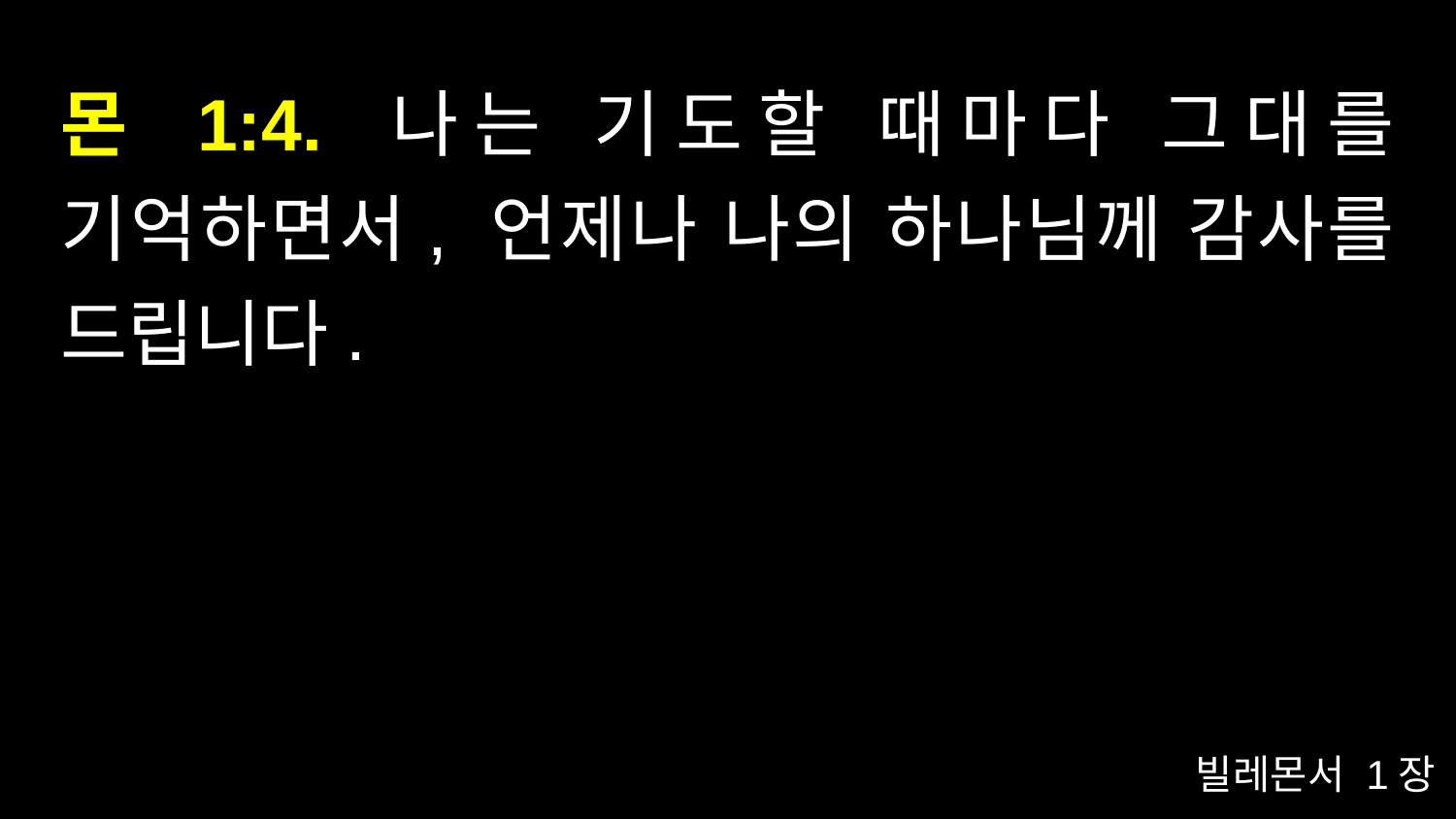

# 몬 1:4. 나는 기도할 때마다 그대를 기억하면서, 언제나 나의 하나님께 감사를 드립니다.
빌레몬서 1장